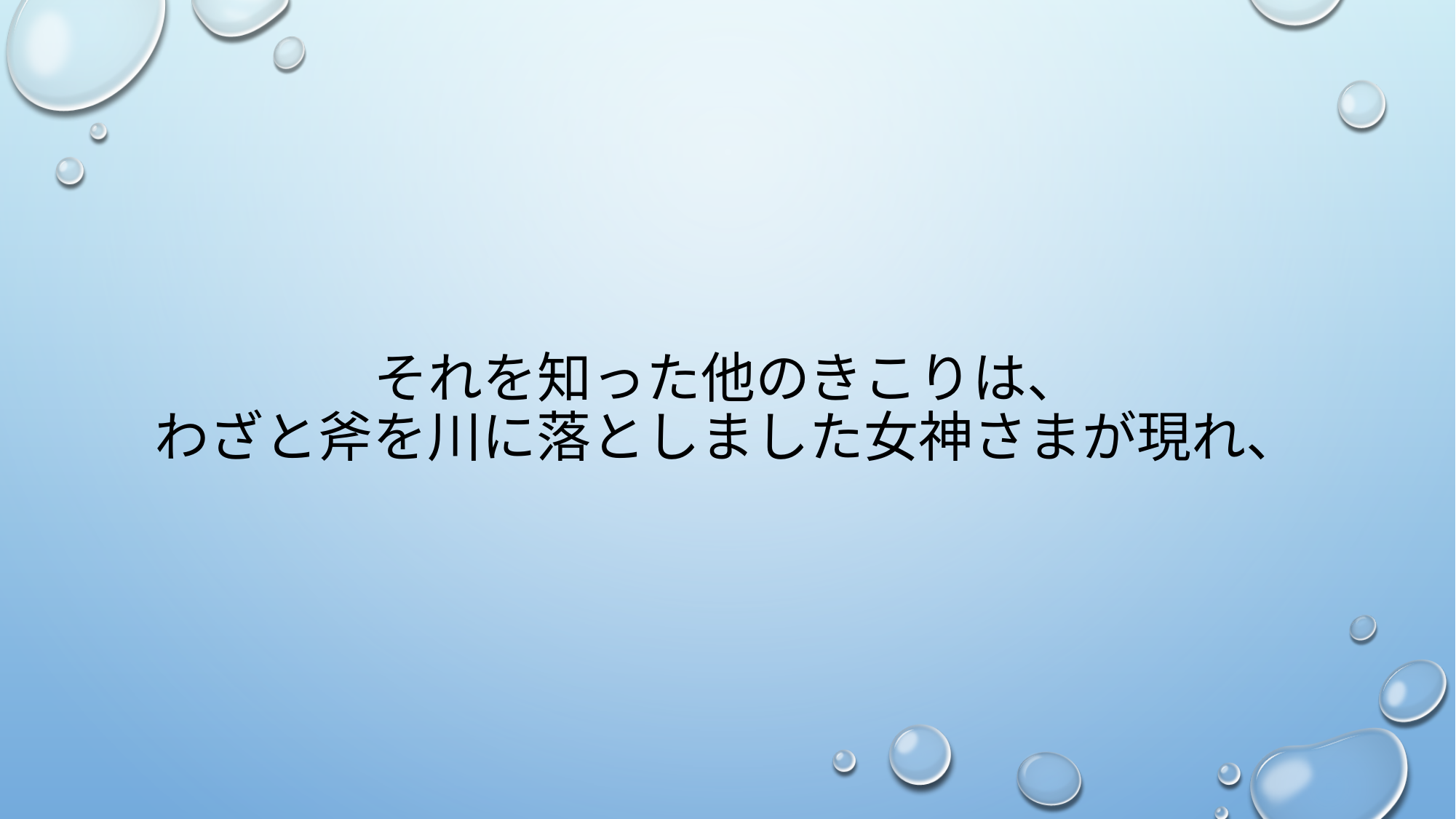

# それを知った他のきこりは、 わざと斧を川に落としました女神さまが現れ、